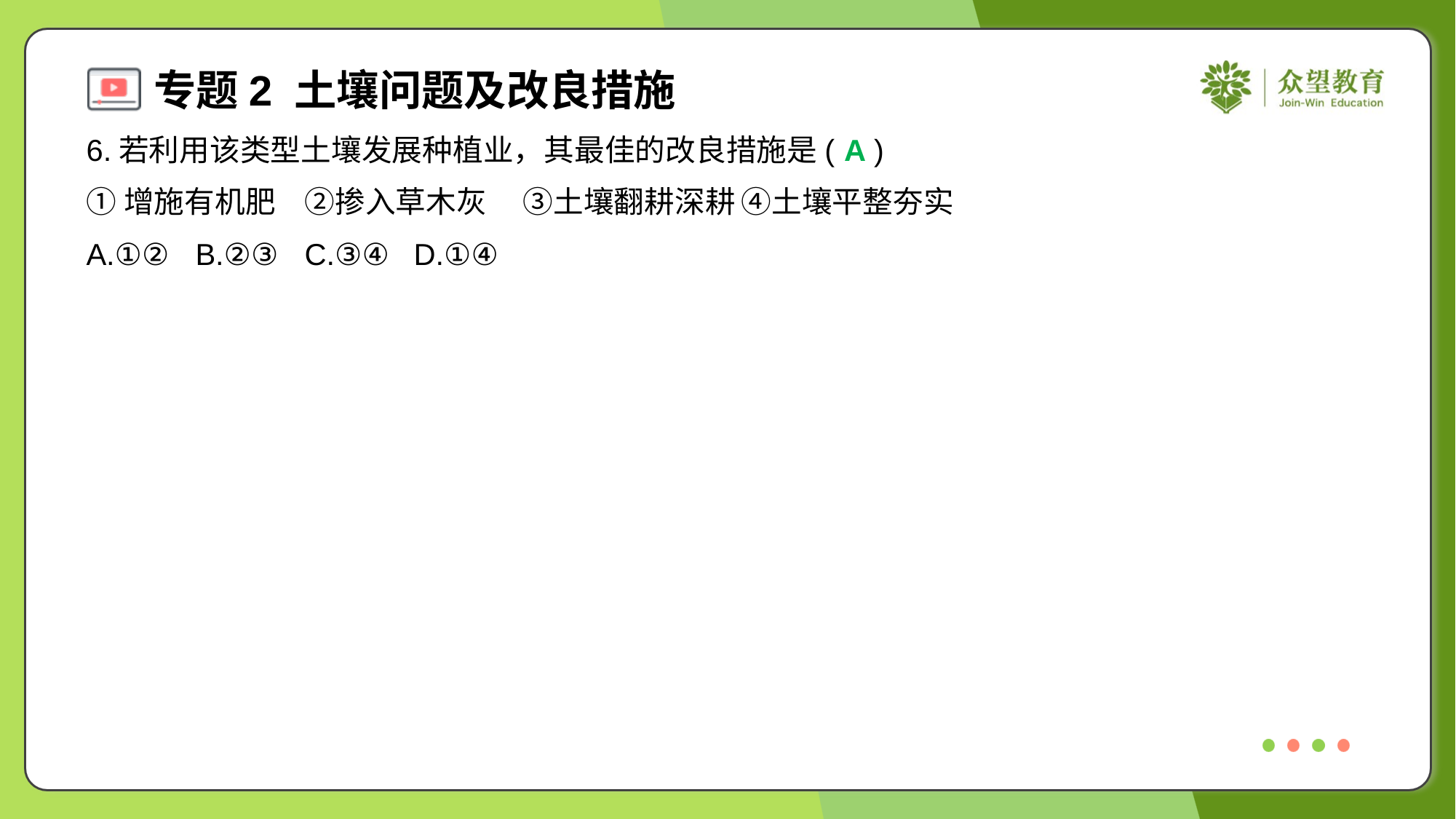

6.若利用该类型土壤发展种植业，其最佳的改良措施是(     )
A
①增施有机肥	②掺入草木灰	③土壤翻耕深耕	④土壤平整夯实
A.①②	B.②③	C.③④	D.①④